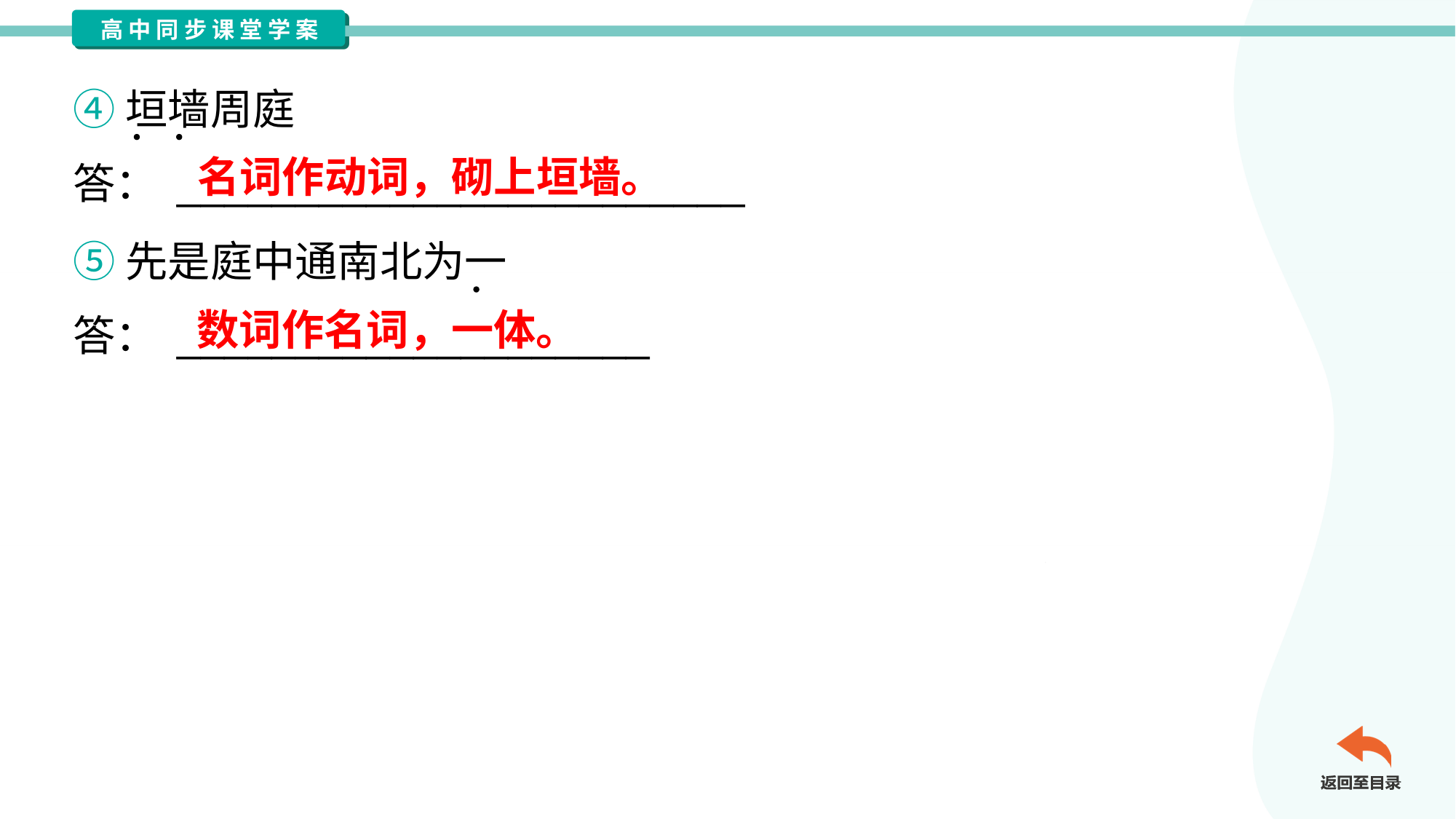

④垣墙周庭
答： ________________________
名词作动词，砌上垣墙。

⑤先是庭中通南北为一
答： ____________________
数词作名词，一体。